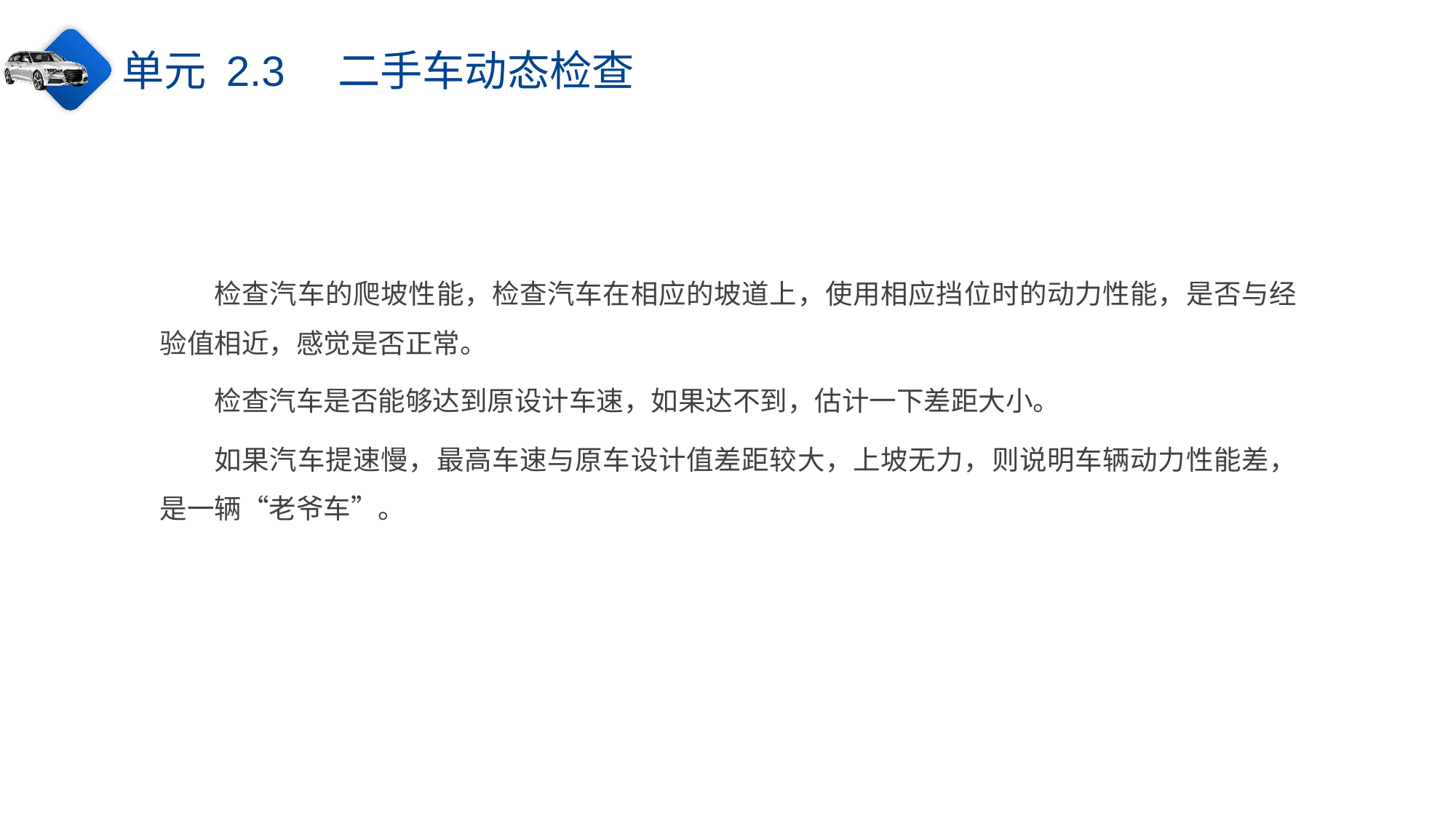

单元 2.3　二手车动态检查
检查汽车的爬坡性能，检查汽车在相应的坡道上，使用相应挡位时的动力性能，是否与经验值相近，感觉是否正常。
检查汽车是否能够达到原设计车速，如果达不到，估计一下差距大小。
如果汽车提速慢，最高车速与原车设计值差距较大，上坡无力，则说明车辆动力性能差，是一辆“老爷车”。